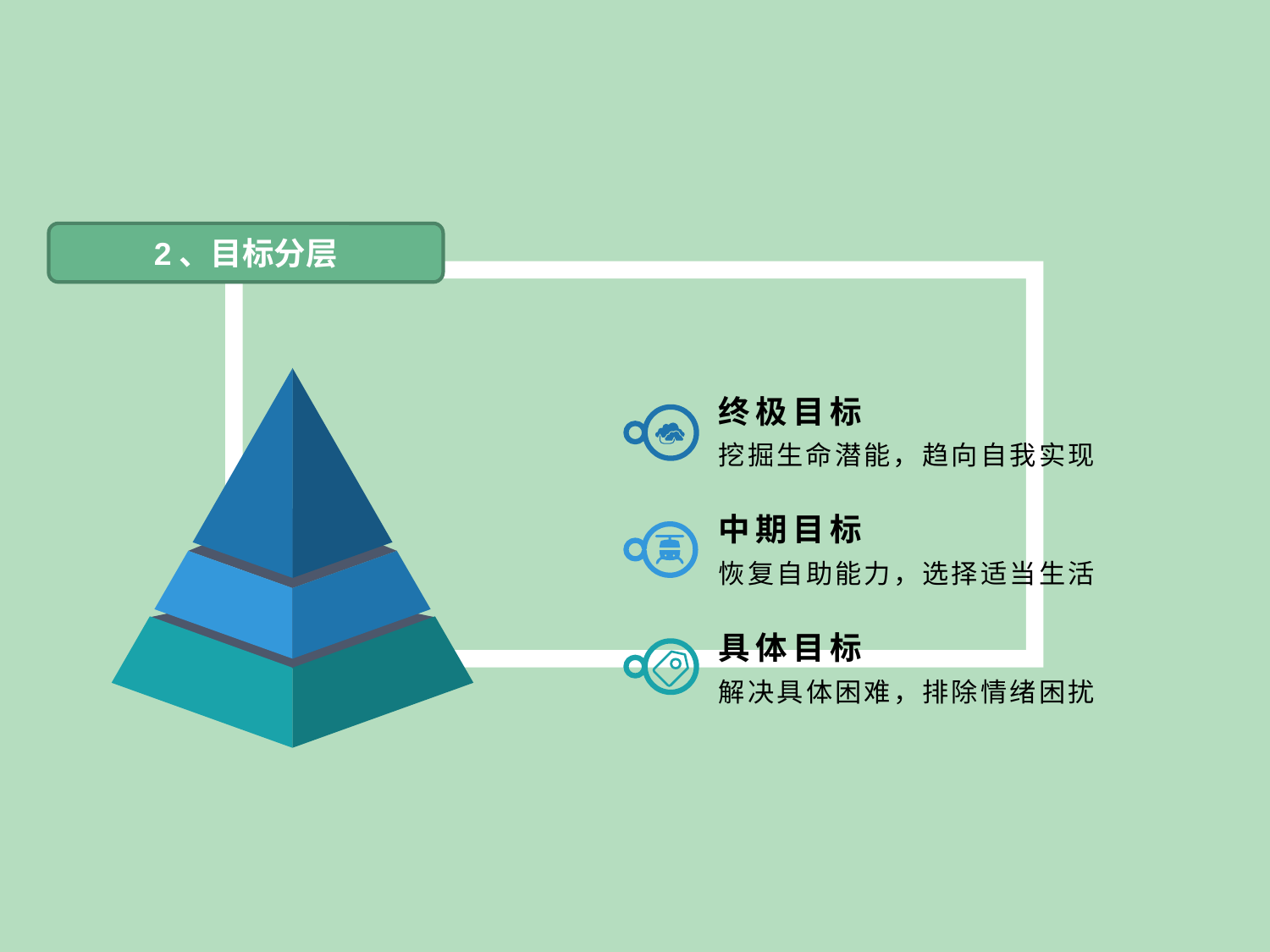

2、目标分层

终极目标

挖掘生命潜能，趋向自我实现
中期目标

恢复自助能力，选择适当生活

具体目标

解决具体困难，排除情绪困扰